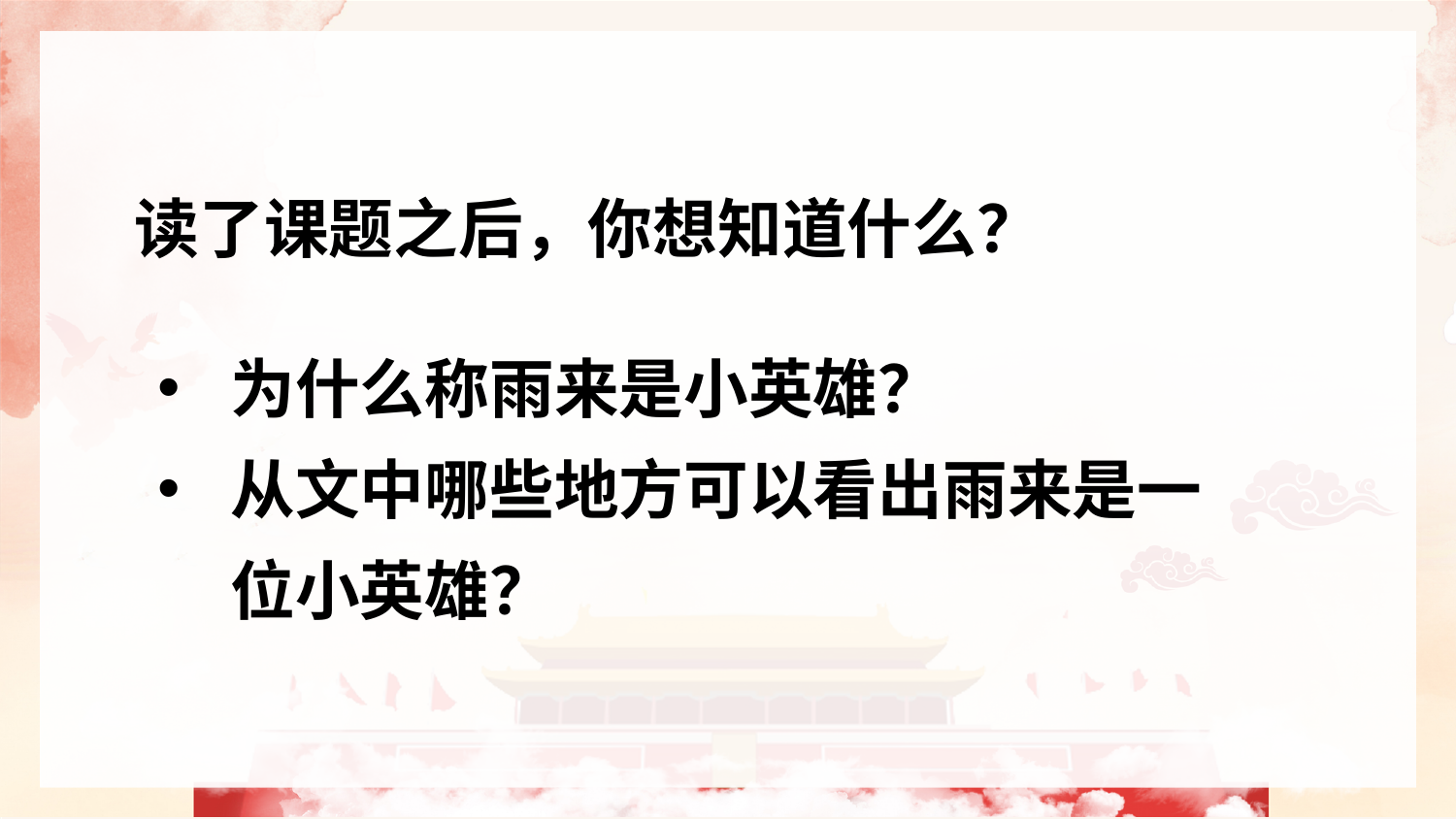

读了课题之后，你想知道什么？
为什么称雨来是小英雄？
从文中哪些地方可以看出雨来是一位小英雄？